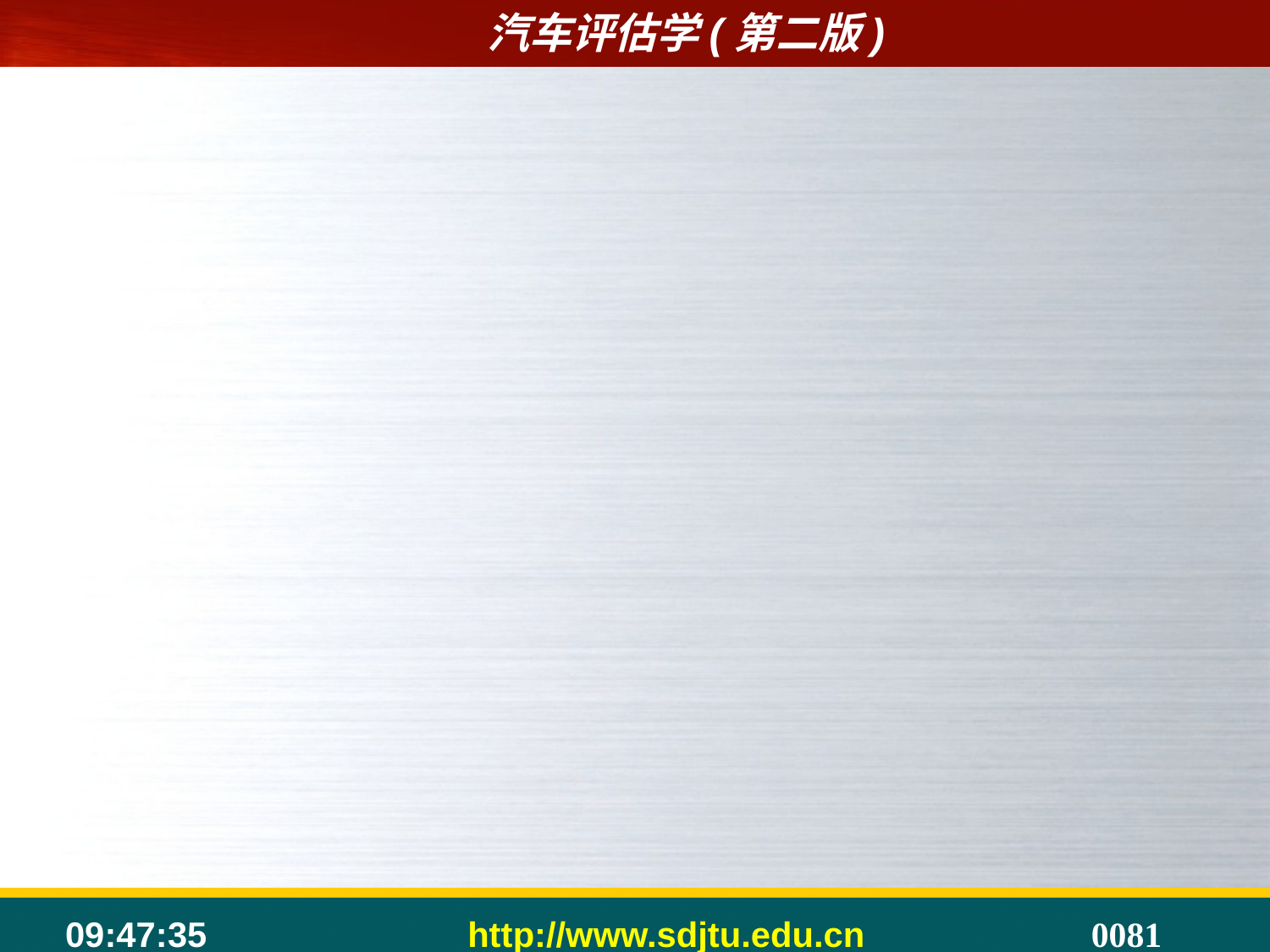

#
	8.How much
	消费者家庭收入多少？计划购买什么价位的汽车？顾客的每月娱乐花费多少？年支配资金多少？每月驾车出游多少次？什么价位的车畅销？市场占有率多高？